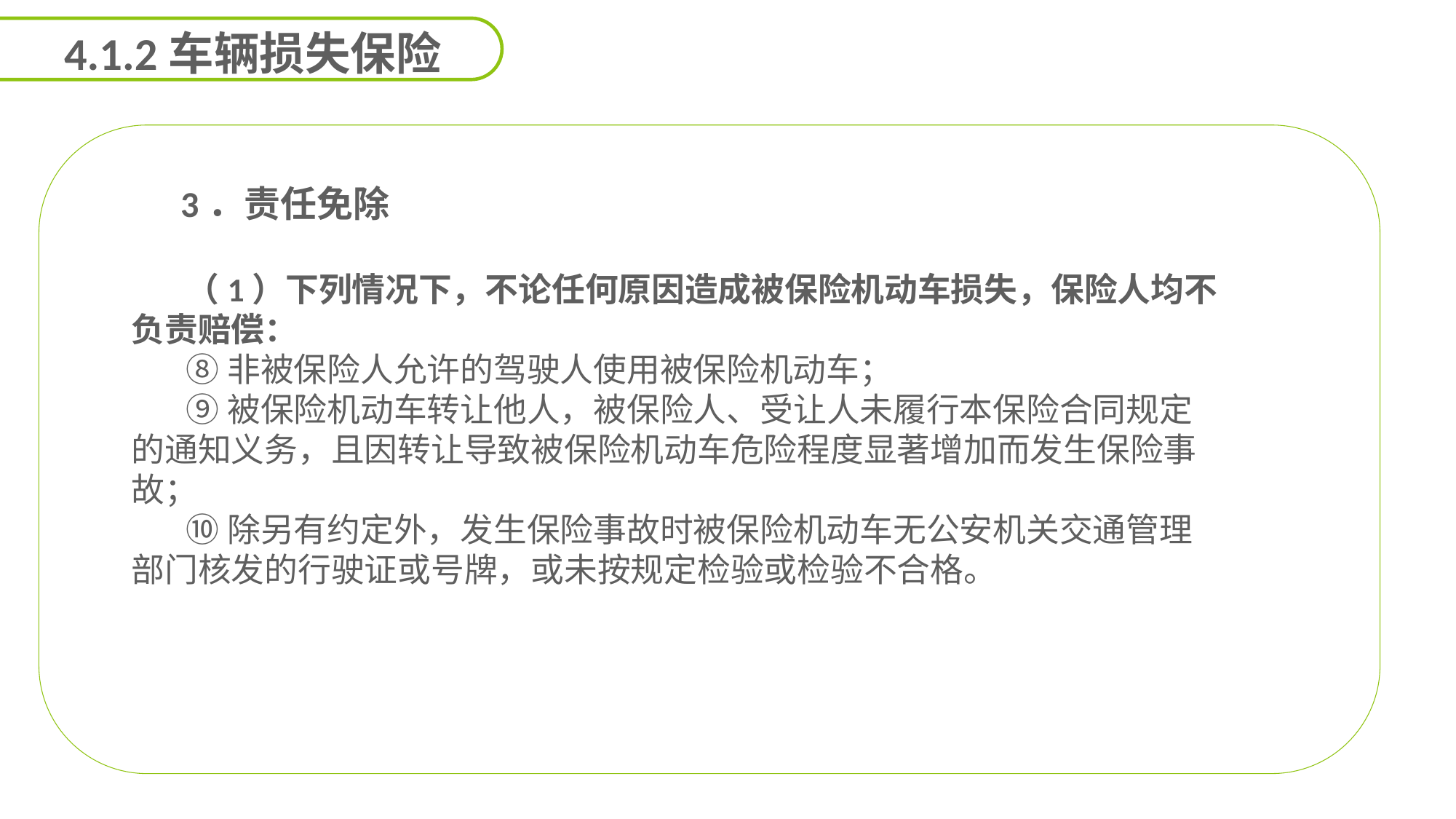

4.1.2车辆损失保险

      3．责任免除

（1）下列情况下，不论任何原因造成被保险机动车损失，保险人均不负责赔偿：
⑧非被保险人允许的驾驶人使用被保险机动车；
⑨被保险机动车转让他人，被保险人、受让人未履行本保险合同规定的通知义务，且因转让导致被保险机动车危险程度显著增加而发生保险事故；
⑩除另有约定外，发生保险事故时被保险机动车无公安机关交通管理部门核发的行驶证或号牌，或未按规定检验或检验不合格。
能力
目标
延迟符